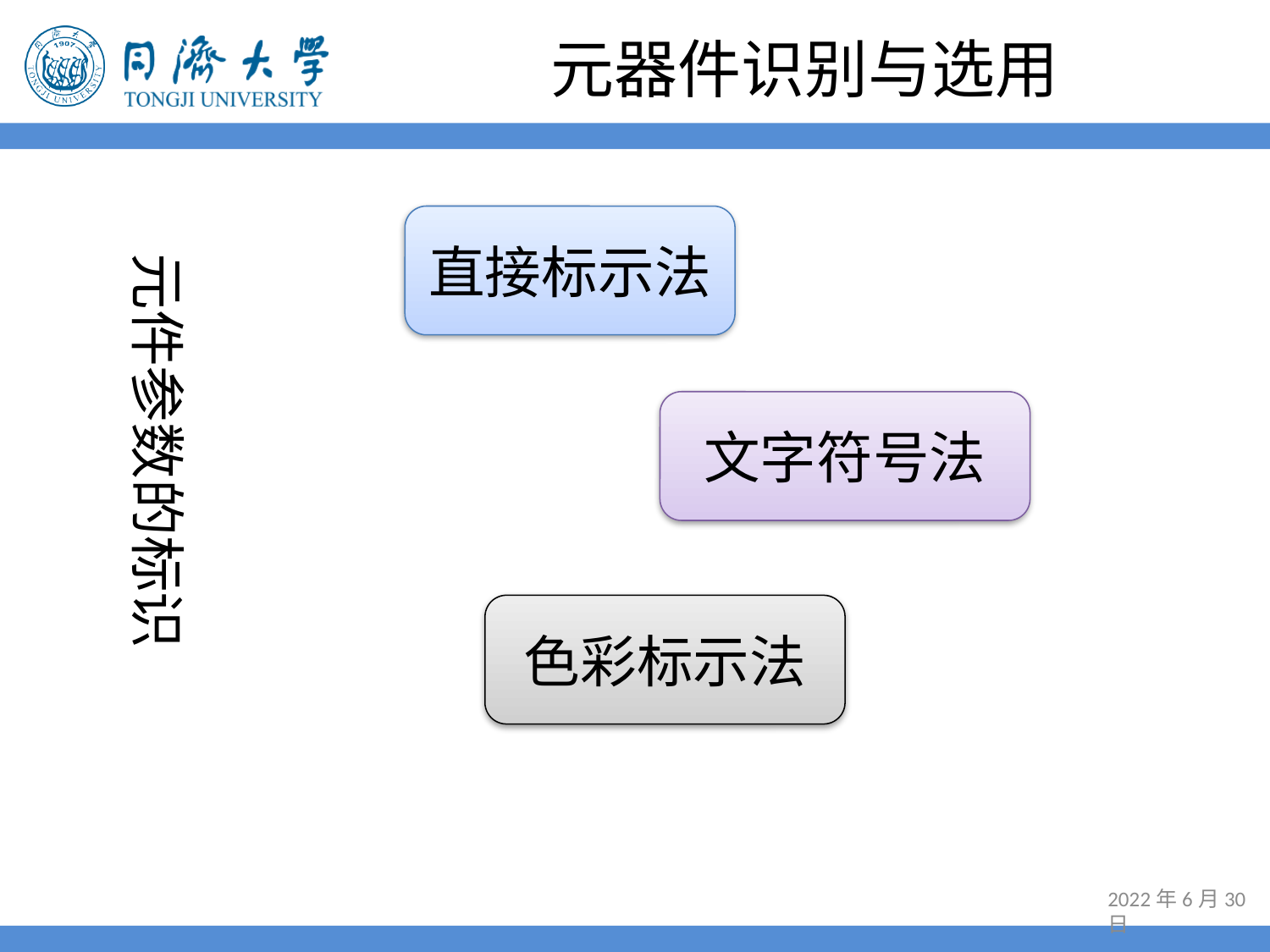

# 元器件识别与选用

直接标示法
元件参数的标识
文字符号法
色彩标示法
2022年6月30日